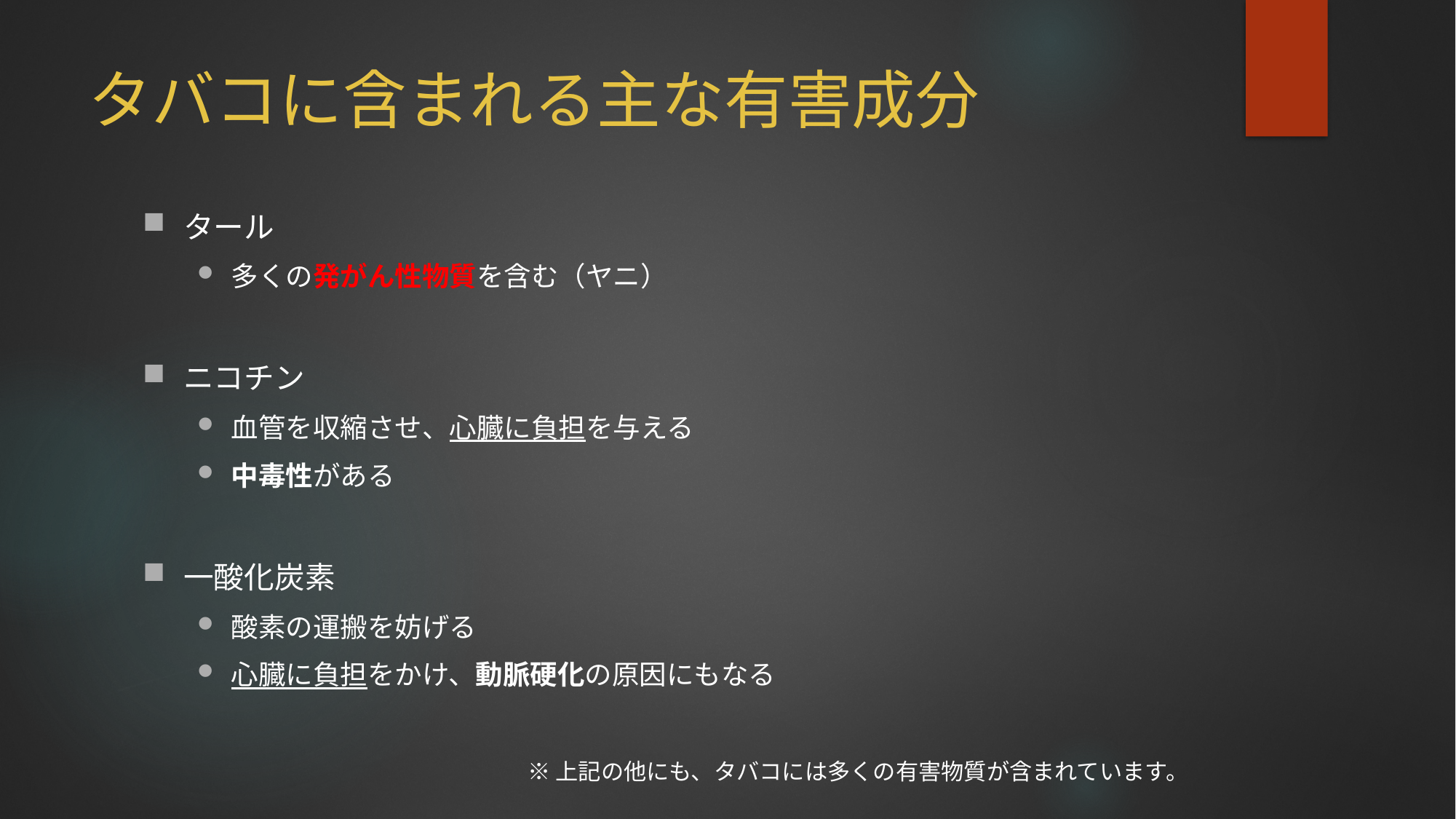

# タバコに含まれる主な有害成分
タール
多くの発がん性物質を含む（ヤニ）

ニコチン
血管を収縮させ、心臓に負担を与える
中毒性がある

一酸化炭素
酸素の運搬を妨げる
心臓に負担をかけ、動脈硬化の原因にもなる

※上記の他にも、タバコには多くの有害物質が含まれています。